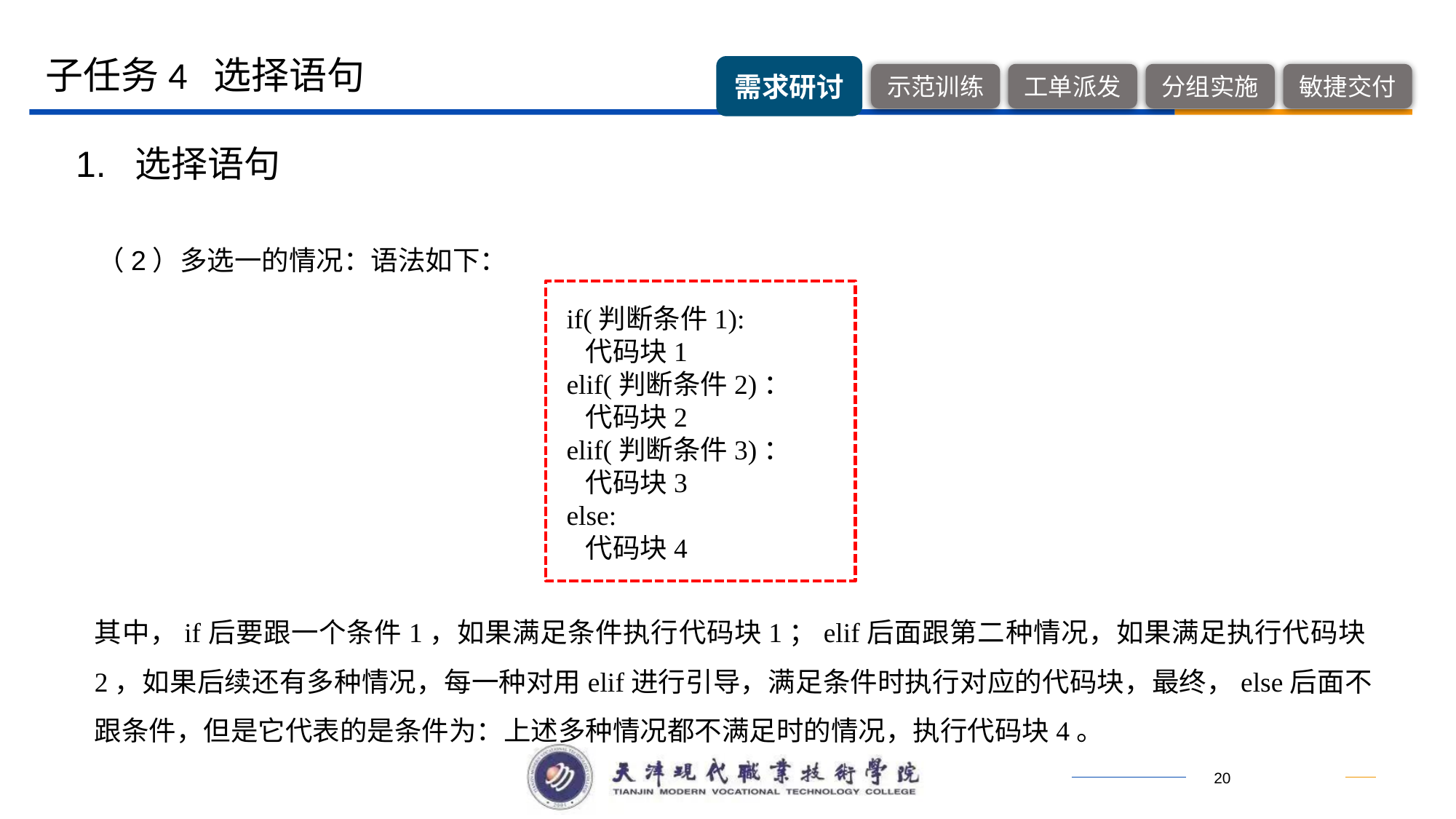

子任务4  选择语句

1.  选择语句
（2）多选一的情况：语法如下：

if(判断条件1):
  代码块1
elif(判断条件2)：
  代码块2
elif(判断条件3)：
  代码块3
else:
  代码块4
其中，if后要跟一个条件1，如果满足条件执行代码块1；elif后面跟第二种情况，如果满足执行代码块2，如果后续还有多种情况，每一种对用elif进行引导，满足条件时执行对应的代码块，最终，else后面不跟条件，但是它代表的是条件为：上述多种情况都不满足时的情况，执行代码块4。